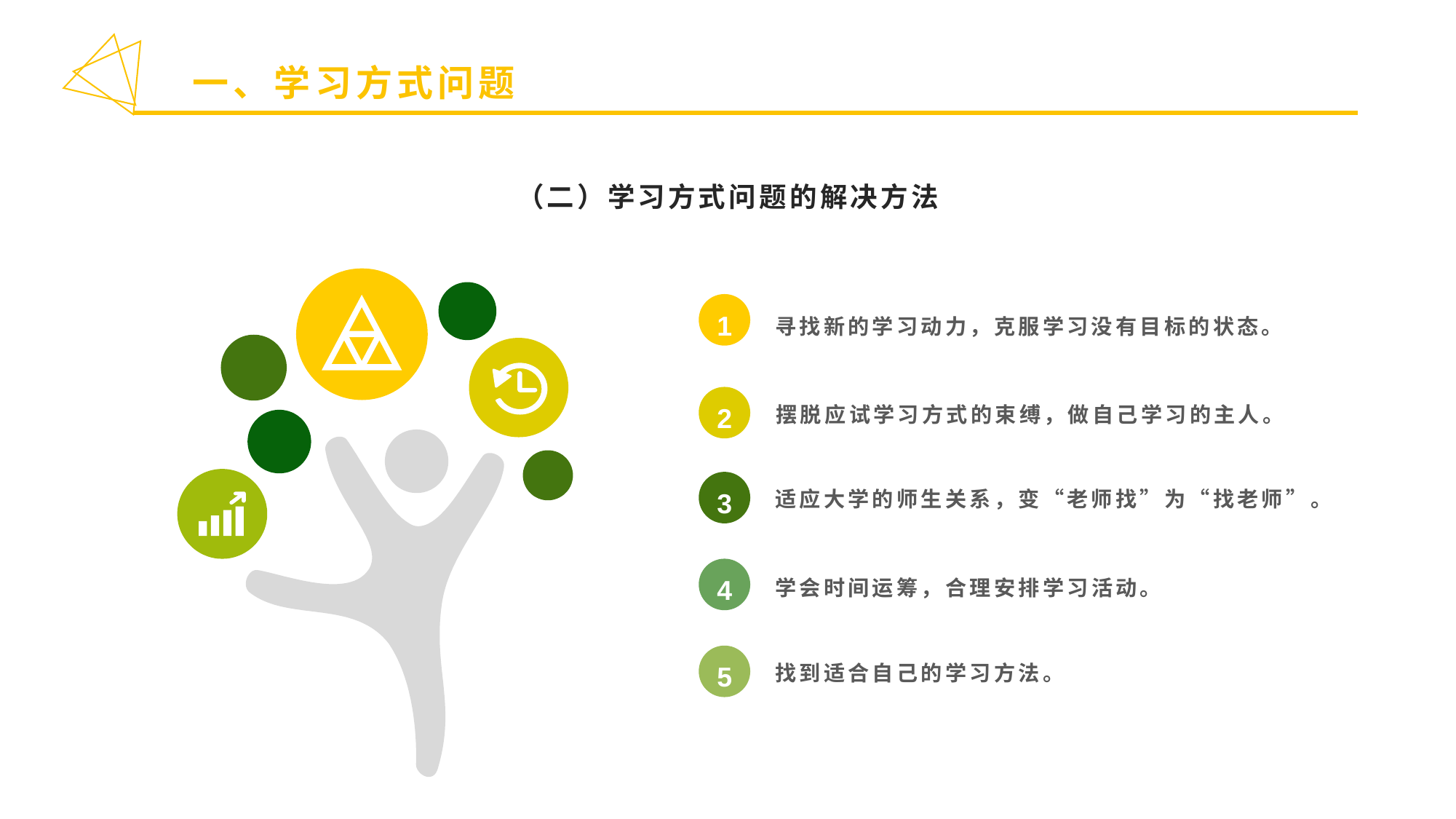

一、学习方式问题
（二）学习方式问题的解决方法

寻找新的学习动力，克服学习没有目标的状态。
1
摆脱应试学习方式的束缚，做自己学习的主人。
2
适应大学的师生关系，变“老师找”为“找老师”。
3
学会时间运筹，合理安排学习活动。
4
找到适合自己的学习方法。
5